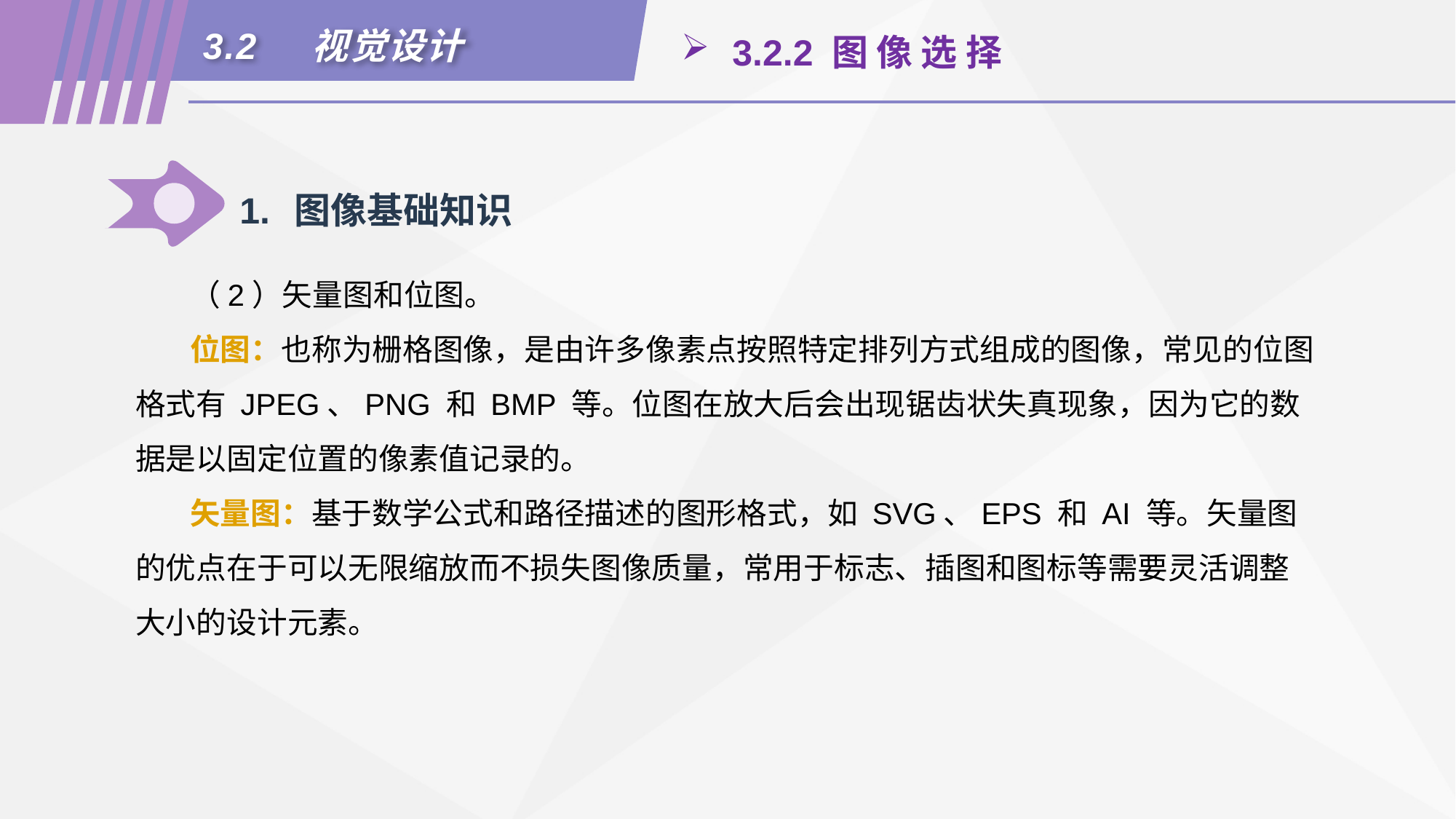

3.2	视觉设计
 3.2.2 图 像 选 择

1.	图像基础知识
（2）矢量图和位图。
位图：也称为栅格图像，是由许多像素点按照特定排列方式组成的图像，常见的位图格式有 JPEG、PNG 和 BMP 等。位图在放大后会出现锯齿状失真现象，因为它的数据是以固定位置的像素值记录的。
矢量图：基于数学公式和路径描述的图形格式，如 SVG、EPS 和 AI 等。矢量图的优点在于可以无限缩放而不损失图像质量，常用于标志、插图和图标等需要灵活调整大小的设计元素。